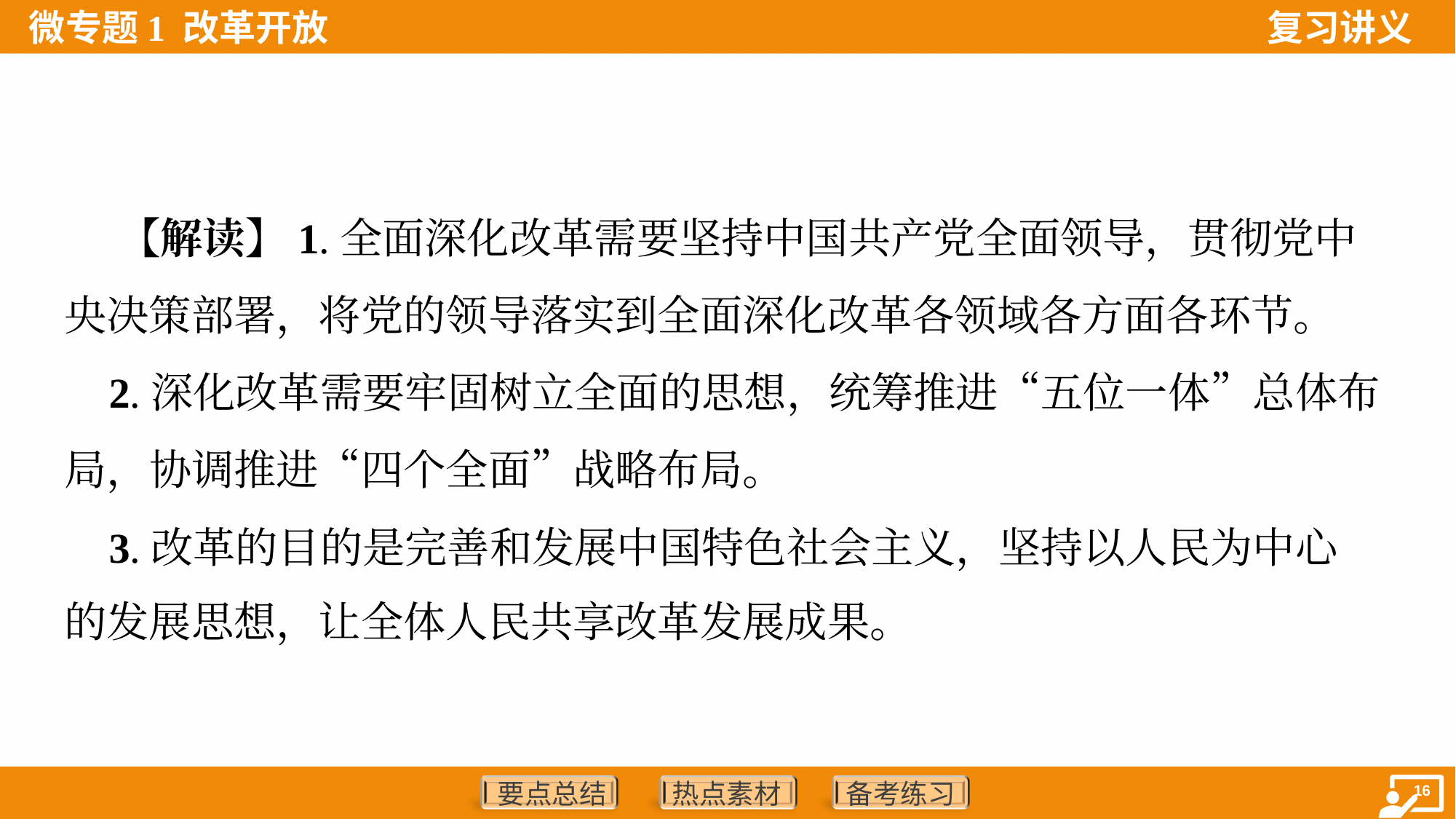

【解读】1.全面深化改革需要坚持中国共产党全面领导，贯彻党中
央决策部署，将党的领导落实到全面深化改革各领域各方面各环节。
    2.深化改革需要牢固树立全面的思想，统筹推进“五位一体”总体布
局，协调推进“四个全面”战略布局。
    3.改革的目的是完善和发展中国特色社会主义，坚持以人民为中心
的发展思想，让全体人民共享改革发展成果。